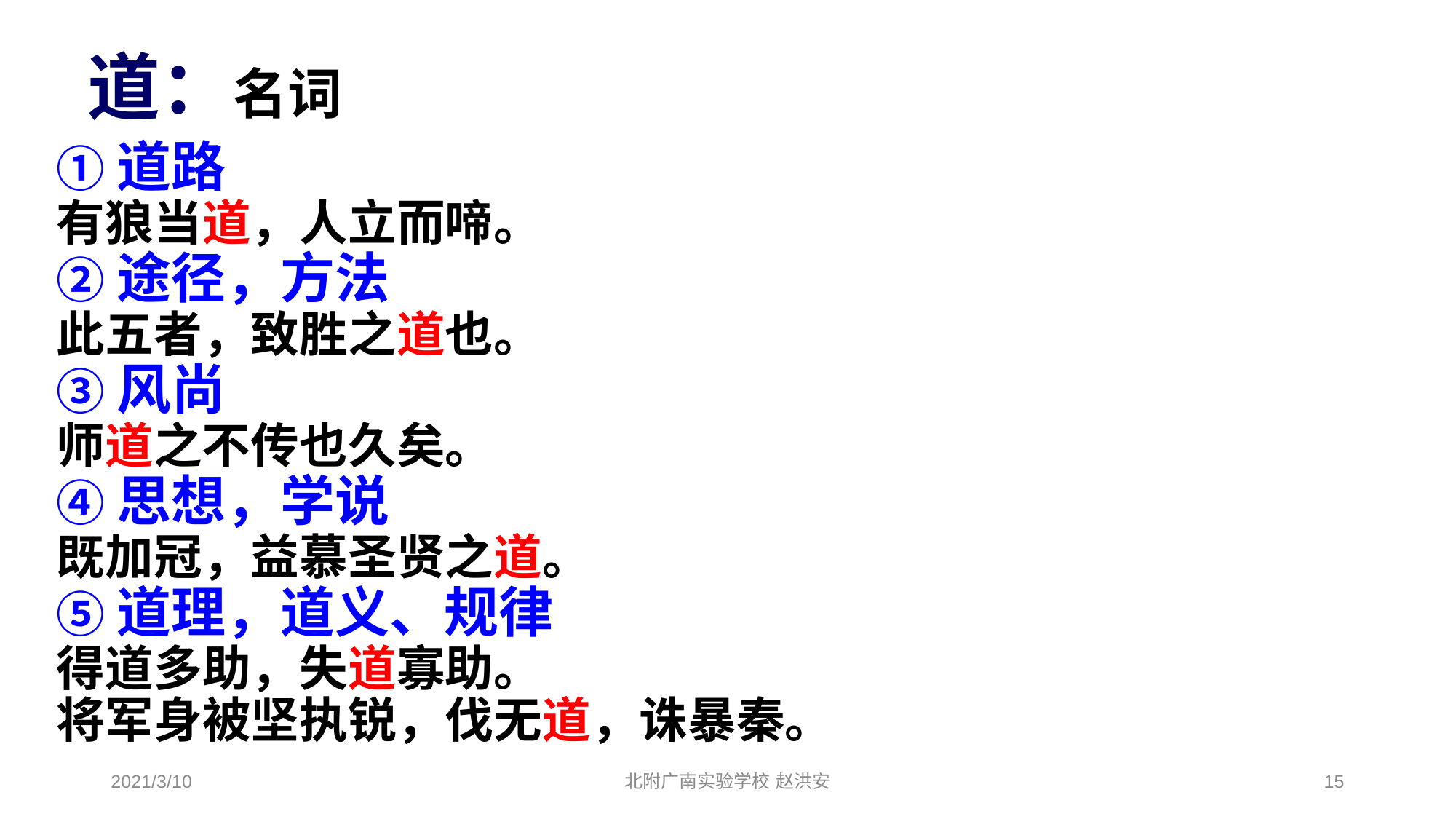

道：名词
①道路
有狼当道，人立而啼。
②途径，方法
此五者，致胜之道也。
③风尚
师道之不传也久矣。
④思想，学说
既加冠，益慕圣贤之道。
⑤道理，道义、规律
得道多助，失道寡助。
将军身被坚执锐，伐无道，诛暴秦。
2021/3/10
北附广南实验学校 赵洪安
15